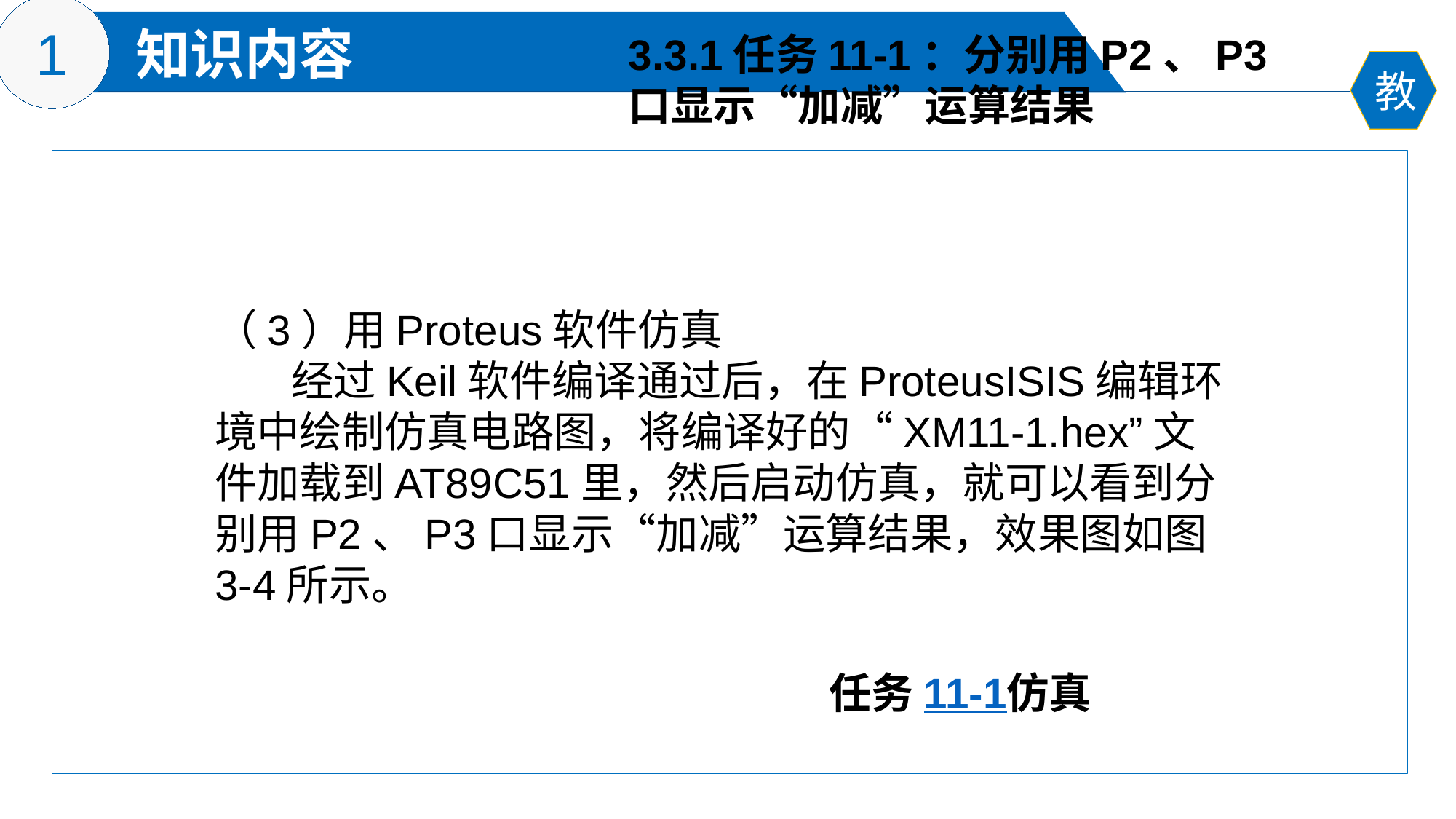

3.3.1任务11-1：分别用P2、P3
口显示“加减”运算结果
（3）用Proteus软件仿真
       经过Keil软件编译通过后，在ProteusISIS编辑环境中绘制仿真电路图，将编译好的“XM11-1.hex”文件加载到AT89C51里，然后启动仿真，就可以看到分别用P2、P3口显示“加减”运算结果，效果图如图3-4所示。
任务11-1仿真